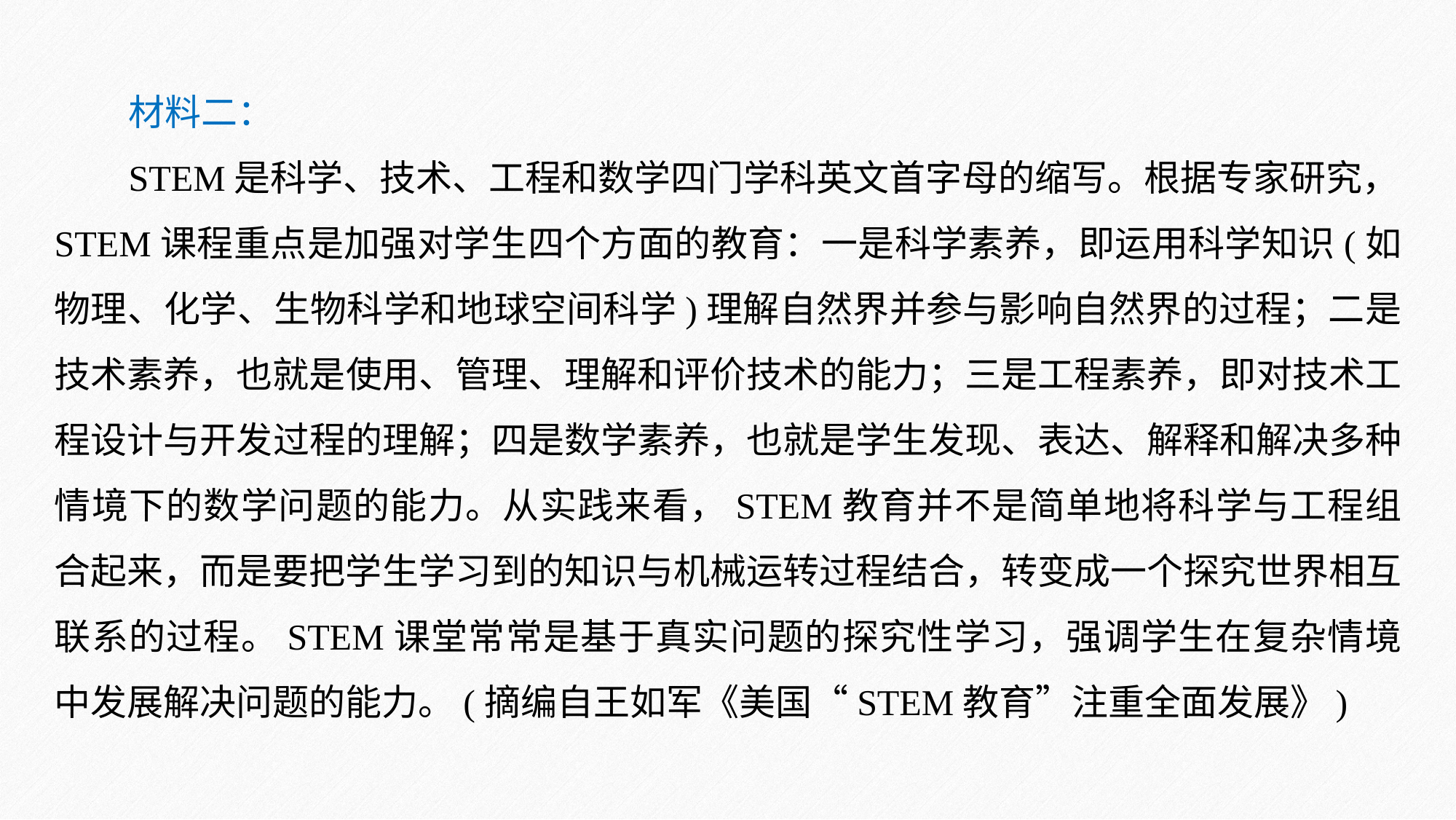

材料二：
STEM是科学、技术、工程和数学四门学科英文首字母的缩写。根据专家研究，STEM课程重点是加强对学生四个方面的教育：一是科学素养，即运用科学知识(如物理、化学、生物科学和地球空间科学)理解自然界并参与影响自然界的过程；二是技术素养，也就是使用、管理、理解和评价技术的能力；三是工程素养，即对技术工程设计与开发过程的理解；四是数学素养，也就是学生发现、表达、解释和解决多种情境下的数学问题的能力。从实践来看，STEM教育并不是简单地将科学与工程组合起来，而是要把学生学习到的知识与机械运转过程结合，转变成一个探究世界相互联系的过程。STEM课堂常常是基于真实问题的探究性学习，强调学生在复杂情境中发展解决问题的能力。(摘编自王如军《美国“STEM教育”注重全面发展》)